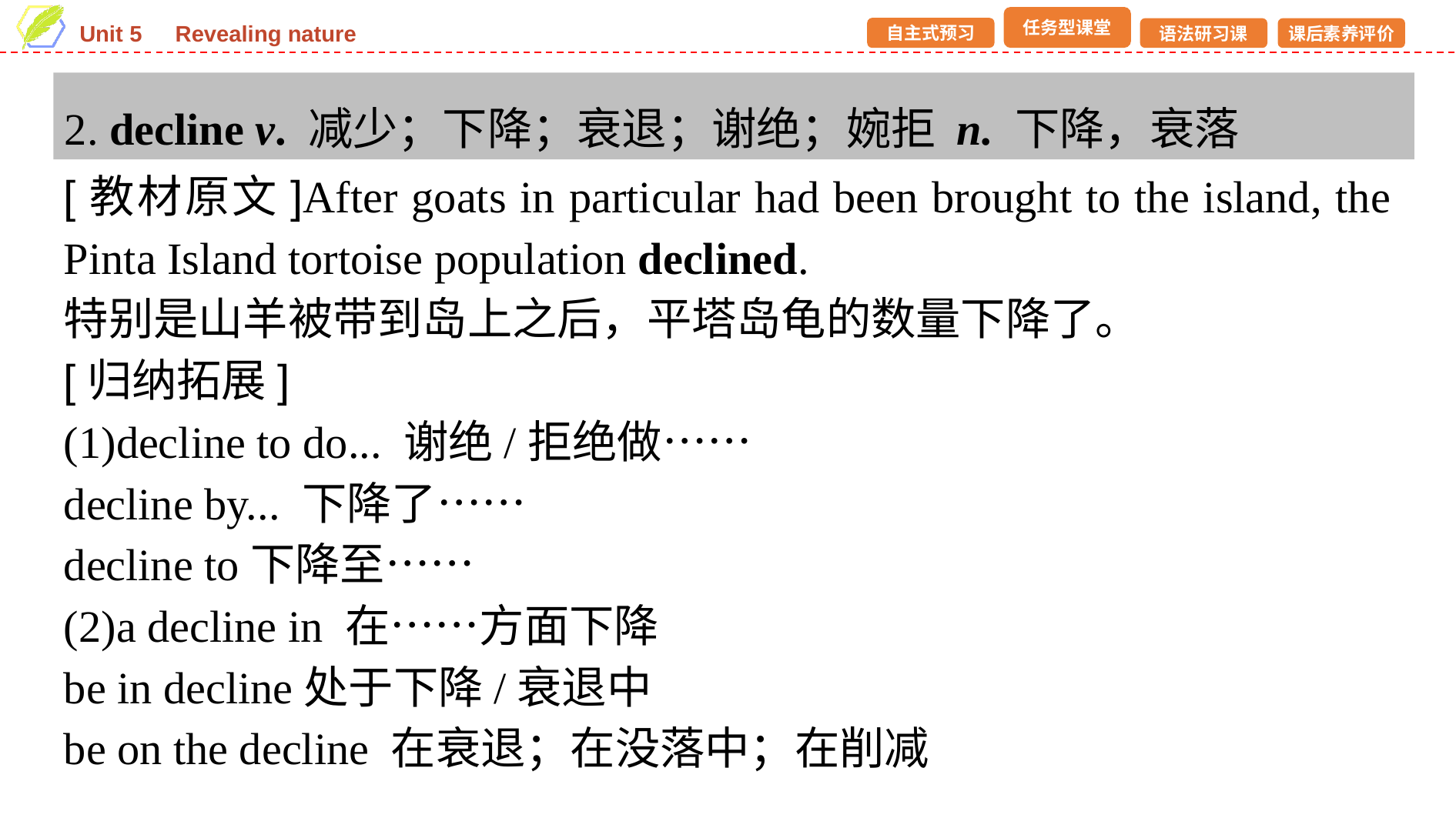

2. decline v. 减少；下降；衰退；谢绝；婉拒 n. 下降，衰落
[教材原文]After goats in particular had been brought to the island, the Pinta Island tortoise population declined.
特别是山羊被带到岛上之后，平塔岛龟的数量下降了。
[归纳拓展]
(1)decline to do... 谢绝/拒绝做……
decline by... 下降了……
decline to下降至……
(2)a decline in 在……方面下降
be in decline处于下降/衰退中
be on the decline 在衰退；在没落中；在削减